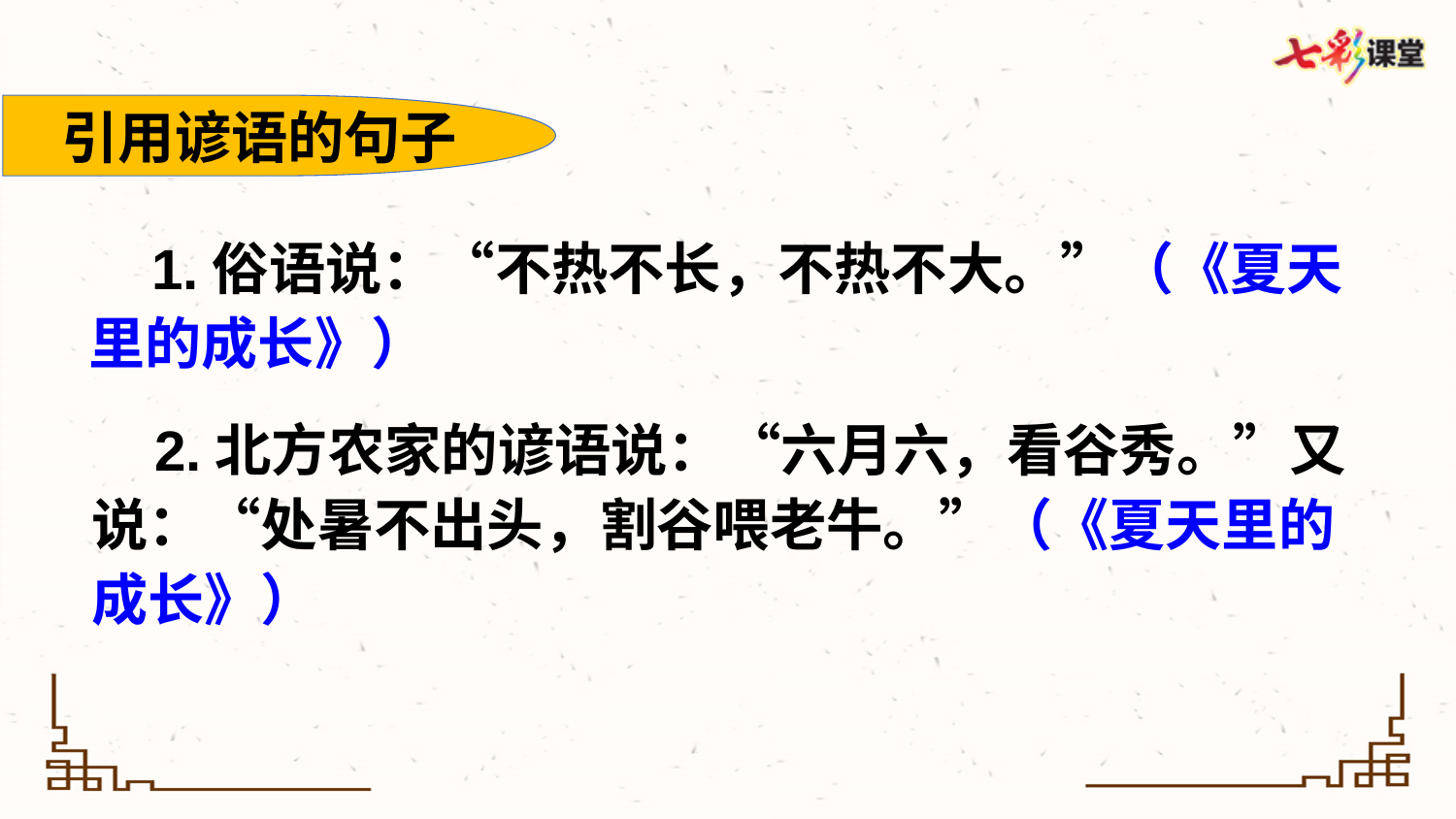

引用谚语的句子
    1.俗语说：“不热不长，不热不大。”（《夏天里的成长》）
    2.北方农家的谚语说：“六月六，看谷秀。”又说：“处暑不出头，割谷喂老牛。”（《夏天里的成长》）